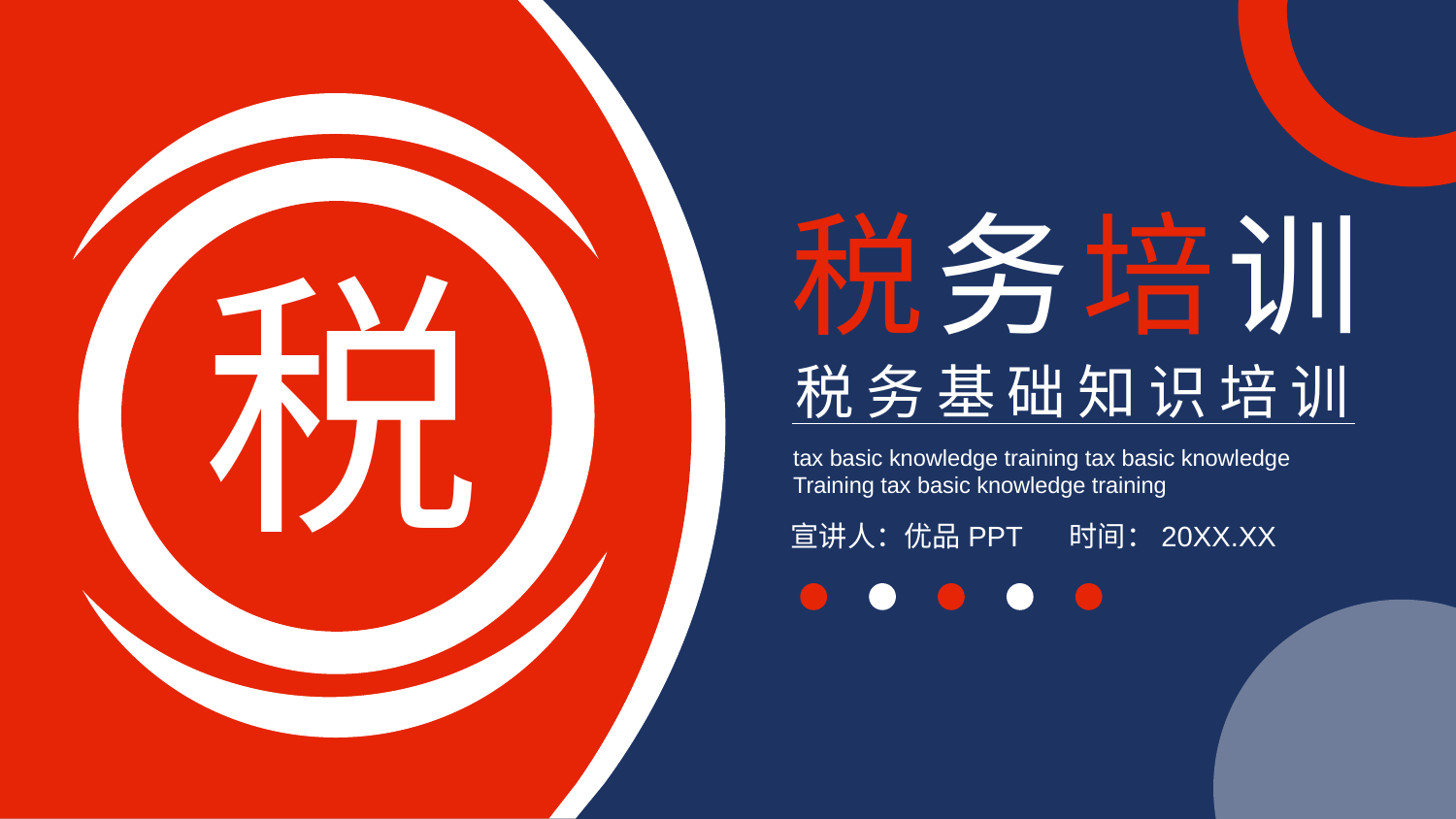

税务培训
税
税务基础知识培训
tax basic knowledge training tax basic knowledge
Training tax basic knowledge training
宣讲人：优品PPT     时间：20XX.XX